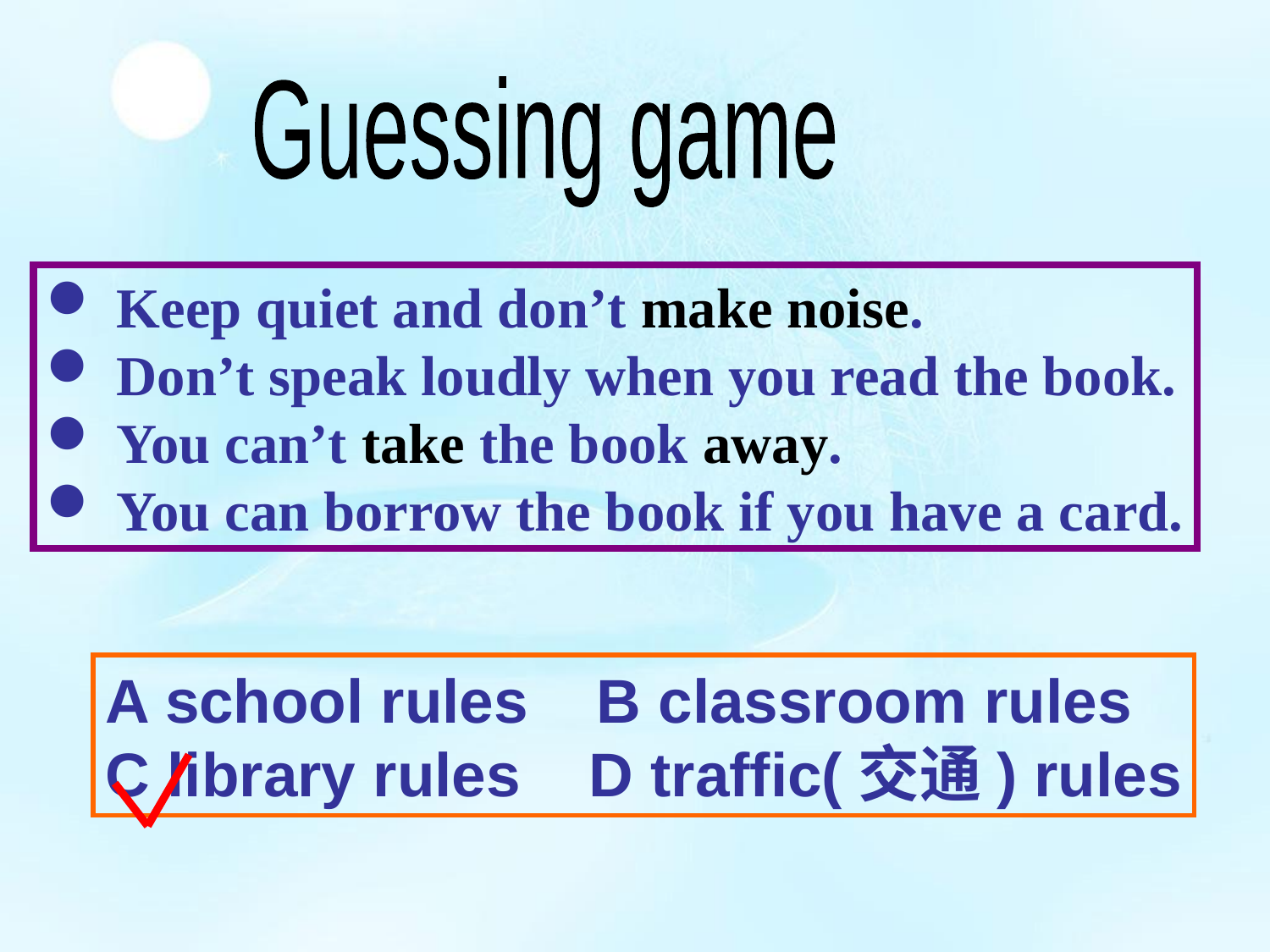

Guessing game
 Keep quiet and don’t make noise.
 Don’t speak loudly when you read the book.
 You can’t take the book away.
 You can borrow the book if you have a card.
A school rules    B classroom rules
C library rules    D traffic(交通) rules